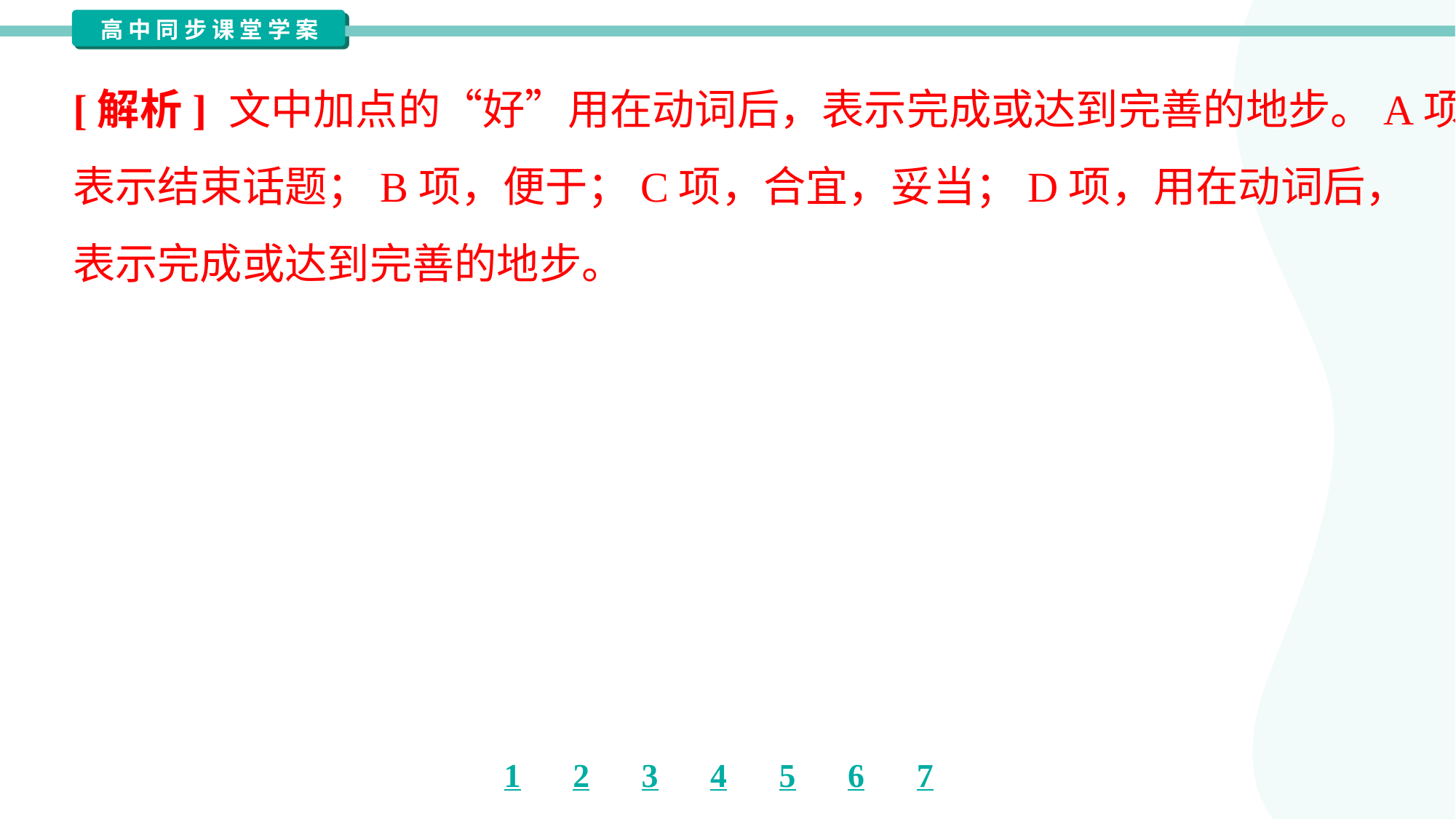

[解析] 文中加点的“好”用在动词后，表示完成或达到完善的地步。A项，
表示结束话题；B项，便于；C项，合宜，妥当；D项，用在动词后，
表示完成或达到完善的地步。